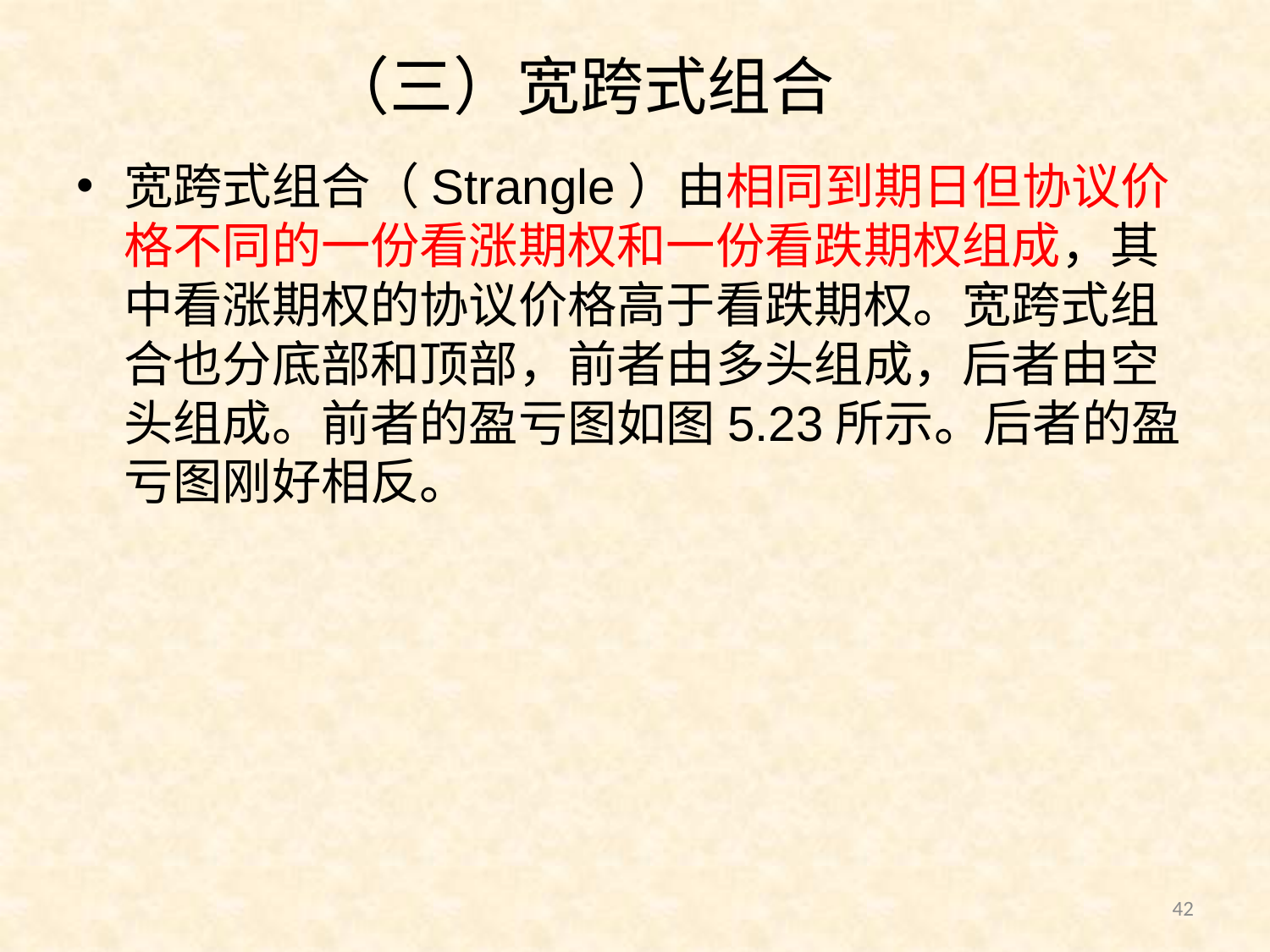

# （三）宽跨式组合
宽跨式组合（Strangle）由相同到期日但协议价格不同的一份看涨期权和一份看跌期权组成，其中看涨期权的协议价格高于看跌期权。宽跨式组合也分底部和顶部，前者由多头组成，后者由空头组成。前者的盈亏图如图5.23所示。后者的盈亏图刚好相反。
42